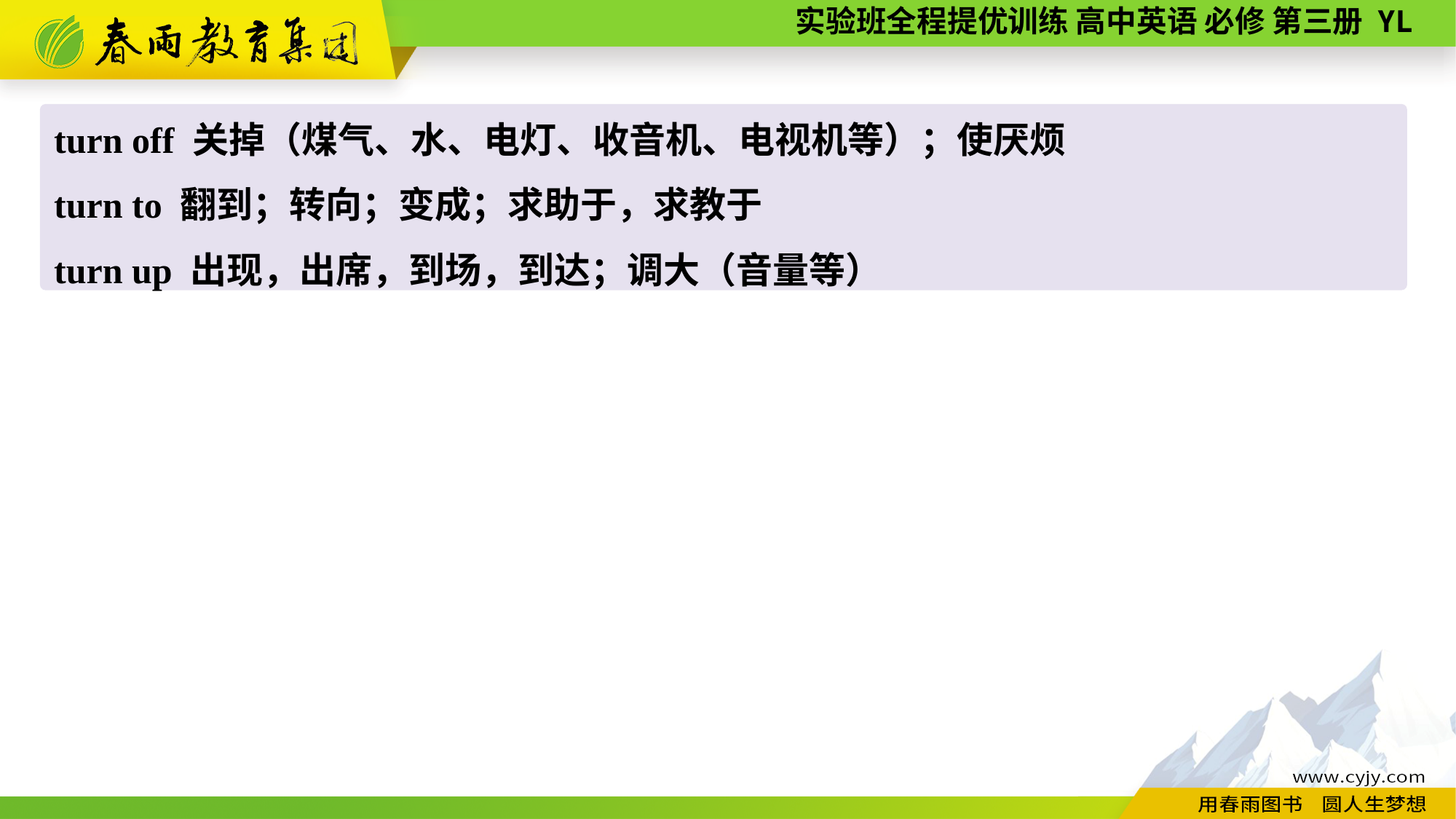

turn off 关掉（煤气、水、电灯、收音机、电视机等）；使厌烦
turn to 翻到；转向；变成；求助于，求教于
turn up 出现，出席，到场，到达；调大（音量等）